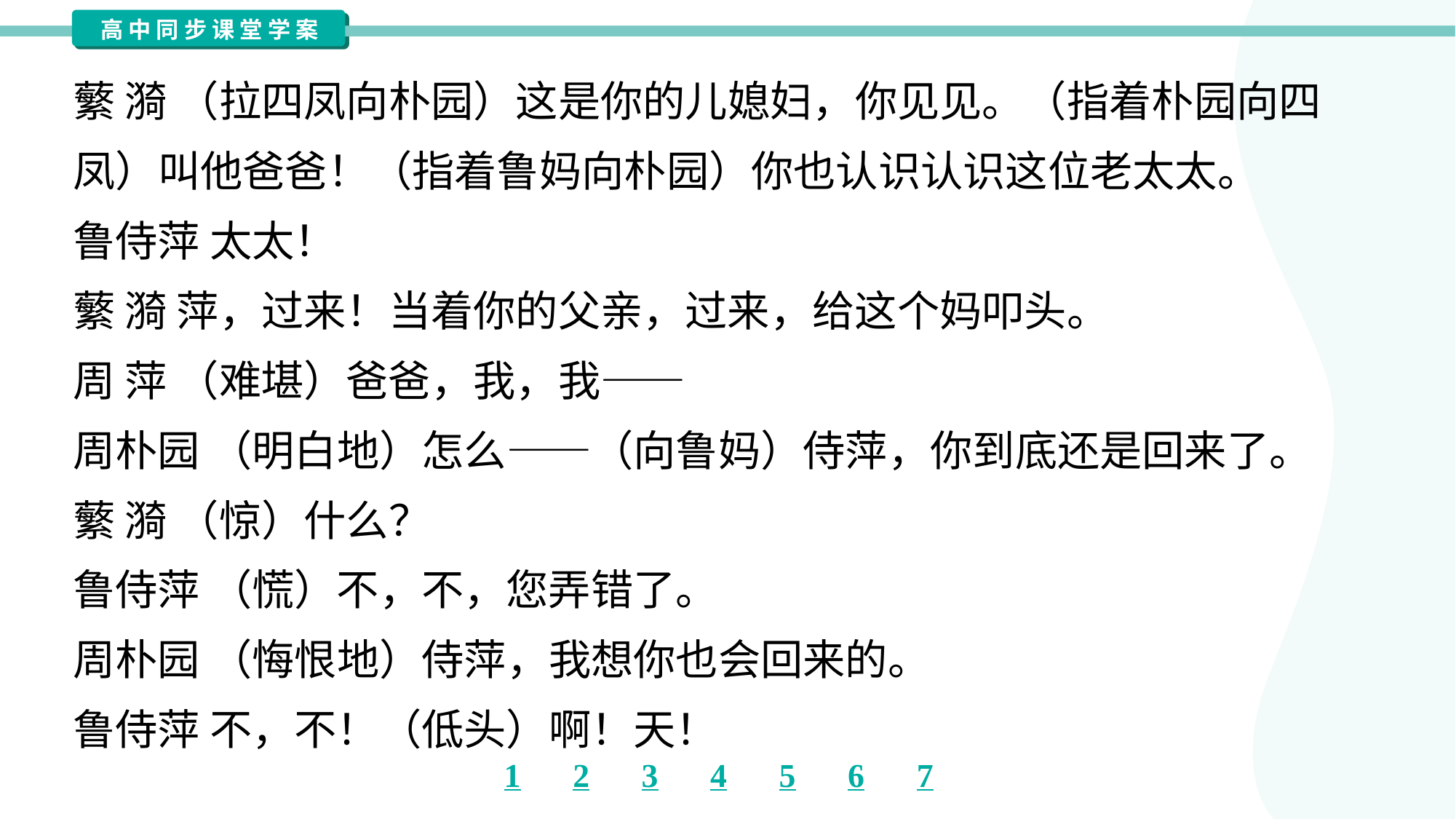

蘩 漪 （拉四凤向朴园）这是你的儿媳妇，你见见。（指着朴园向四
凤）叫他爸爸！（指着鲁妈向朴园）你也认识认识这位老太太。
鲁侍萍 太太！
蘩 漪 萍，过来！当着你的父亲，过来，给这个妈叩头。
周 萍 （难堪）爸爸，我，我——
周朴园 （明白地）怎么——（向鲁妈）侍萍，你到底还是回来了。
蘩 漪 （惊）什么？
鲁侍萍 （慌）不，不，您弄错了。
周朴园 （悔恨地）侍萍，我想你也会回来的。
鲁侍萍 不，不！（低头）啊！天！